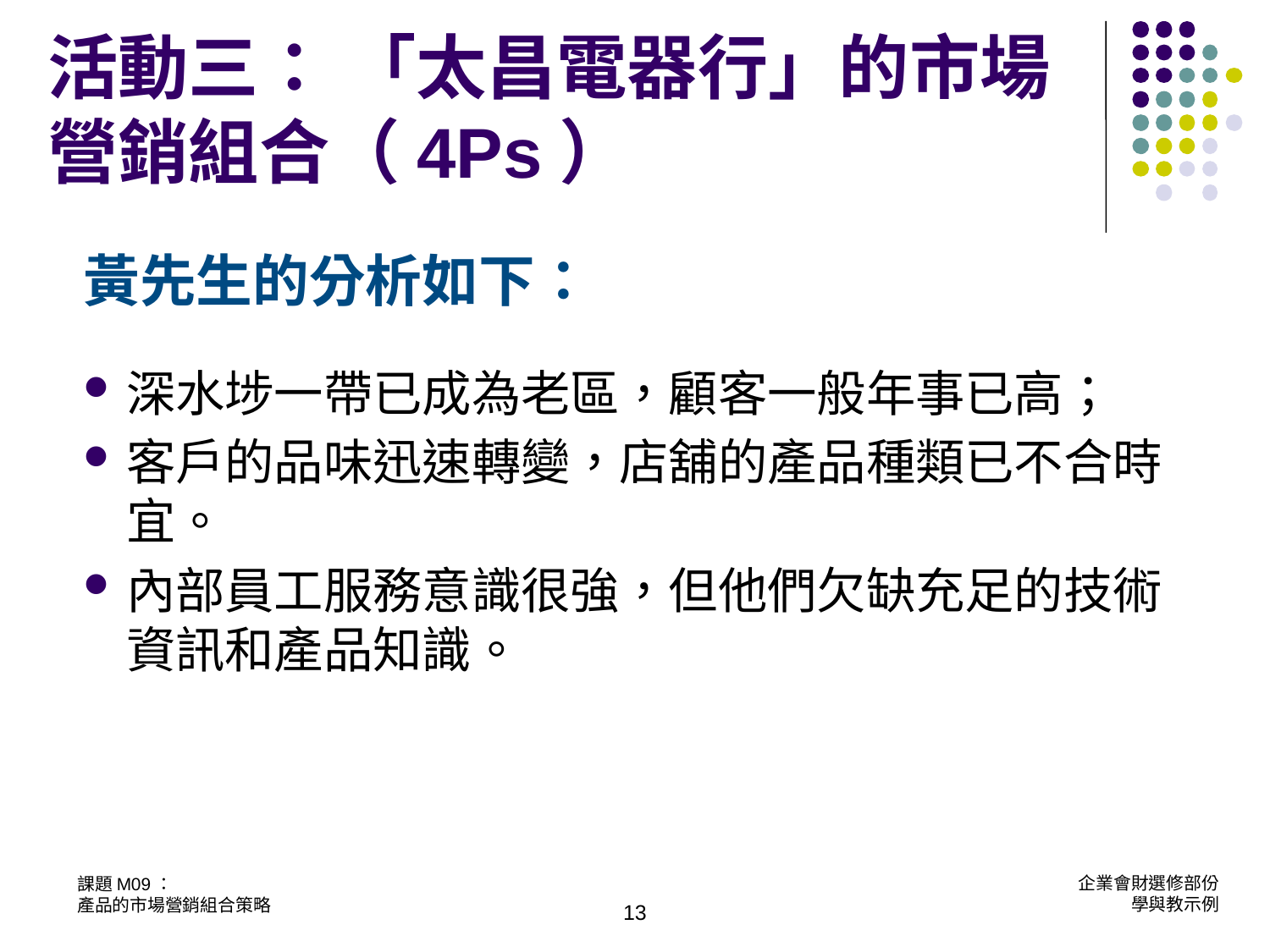

黃先生的分析如下：

深水埗一帶已成為老區，顧客一般年事已高；
客戶的品味迅速轉變，店舖的產品種類已不合時宜。
內部員工服務意識很強，但他們欠缺充足的技術資訊和產品知識。
活動三： 「太昌電器行」的市場營銷組合（4Ps）

13